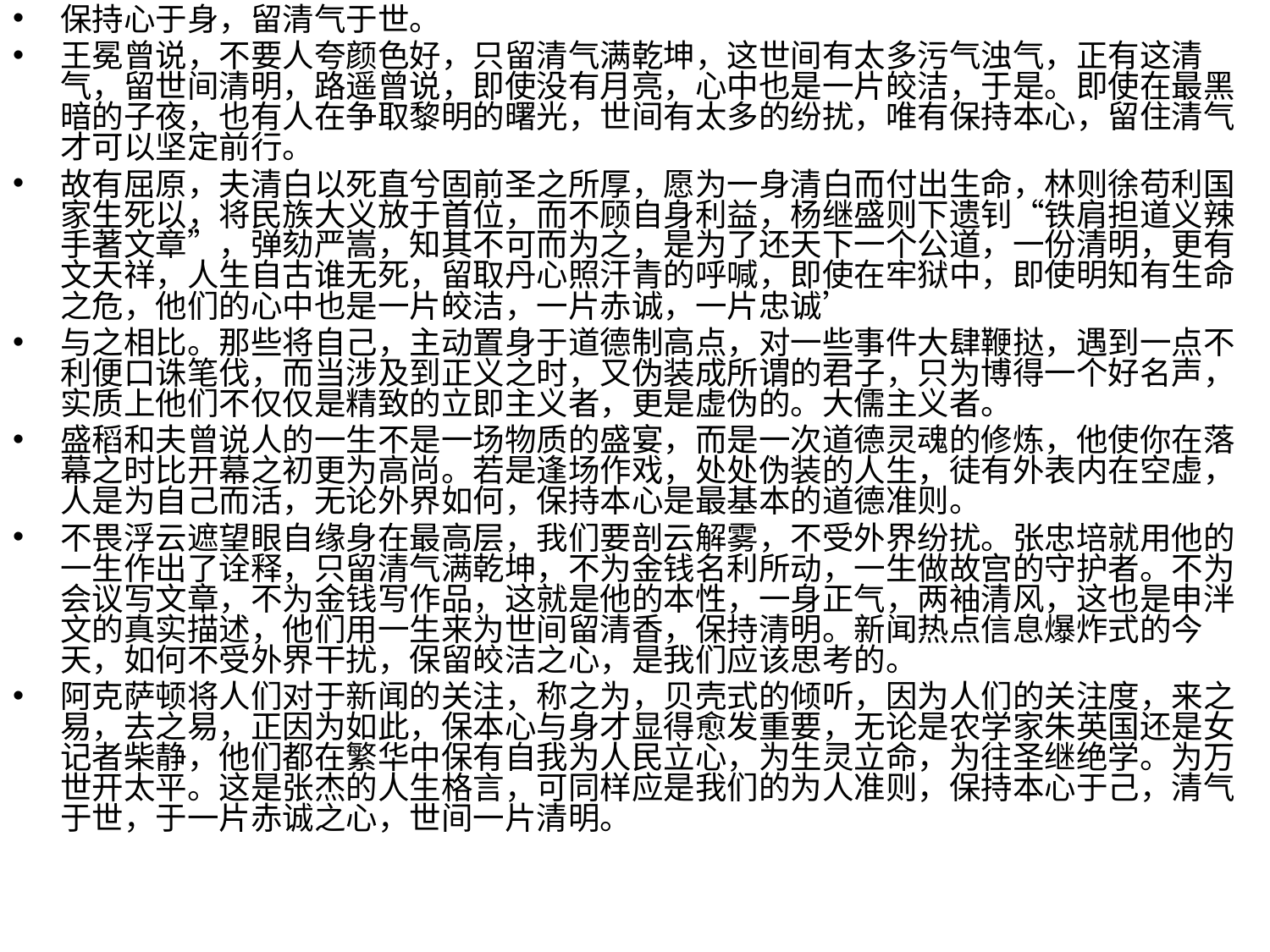

保持心于身，留清气于世。
王冕曾说，不要人夸颜色好，只留清气满乾坤，这世间有太多污气浊气，正有这清气，留世间清明，路遥曾说，即使没有月亮，心中也是一片皎洁，于是。即使在最黑暗的子夜，也有人在争取黎明的曙光，世间有太多的纷扰，唯有保持本心，留住清气才可以坚定前行。
故有屈原，夫清白以死直兮固前圣之所厚，愿为一身清白而付出生命，林则徐苟利国家生死以，将民族大义放于首位，而不顾自身利益，杨继盛则下遗钊“铁肩担道义辣手著文章”，弹劾严嵩，知其不可而为之，是为了还天下一个公道，一份清明，更有文天祥，人生自古谁无死，留取丹心照汗青的呼喊，即使在牢狱中，即使明知有生命之危，他们的心中也是一片皎洁，一片赤诚，一片忠诚’
与之相比。那些将自己，主动置身于道德制高点，对一些事件大肆鞭挞，遇到一点不利便口诛笔伐，而当涉及到正义之时，又伪装成所谓的君子，只为博得一个好名声，实质上他们不仅仅是精致的立即主义者，更是虚伪的。大儒主义者。
盛稻和夫曾说人的一生不是一场物质的盛宴，而是一次道德灵魂的修炼，他使你在落幕之时比开幕之初更为高尚。若是逢场作戏，处处伪装的人生，徒有外表内在空虚，人是为自己而活，无论外界如何，保持本心是最基本的道德准则。
不畏浮云遮望眼自缘身在最高层，我们要剖云解雾，不受外界纷扰。张忠培就用他的一生作出了诠释，只留清气满乾坤，不为金钱名利所动，一生做故宫的守护者。不为会议写文章，不为金钱写作品，这就是他的本性，一身正气，两袖清风，这也是申泮文的真实描述，他们用一生来为世间留清香，保持清明。新闻热点信息爆炸式的今天，如何不受外界干扰，保留皎洁之心，是我们应该思考的。
阿克萨顿将人们对于新闻的关注，称之为，贝壳式的倾听，因为人们的关注度，来之易，去之易，正因为如此，保本心与身才显得愈发重要，无论是农学家朱英国还是女记者柴静，他们都在繁华中保有自我为人民立心，为生灵立命，为往圣继绝学。为万世开太平。这是张杰的人生格言，可同样应是我们的为人准则，保持本心于己，清气于世，于一片赤诚之心，世间一片清明。